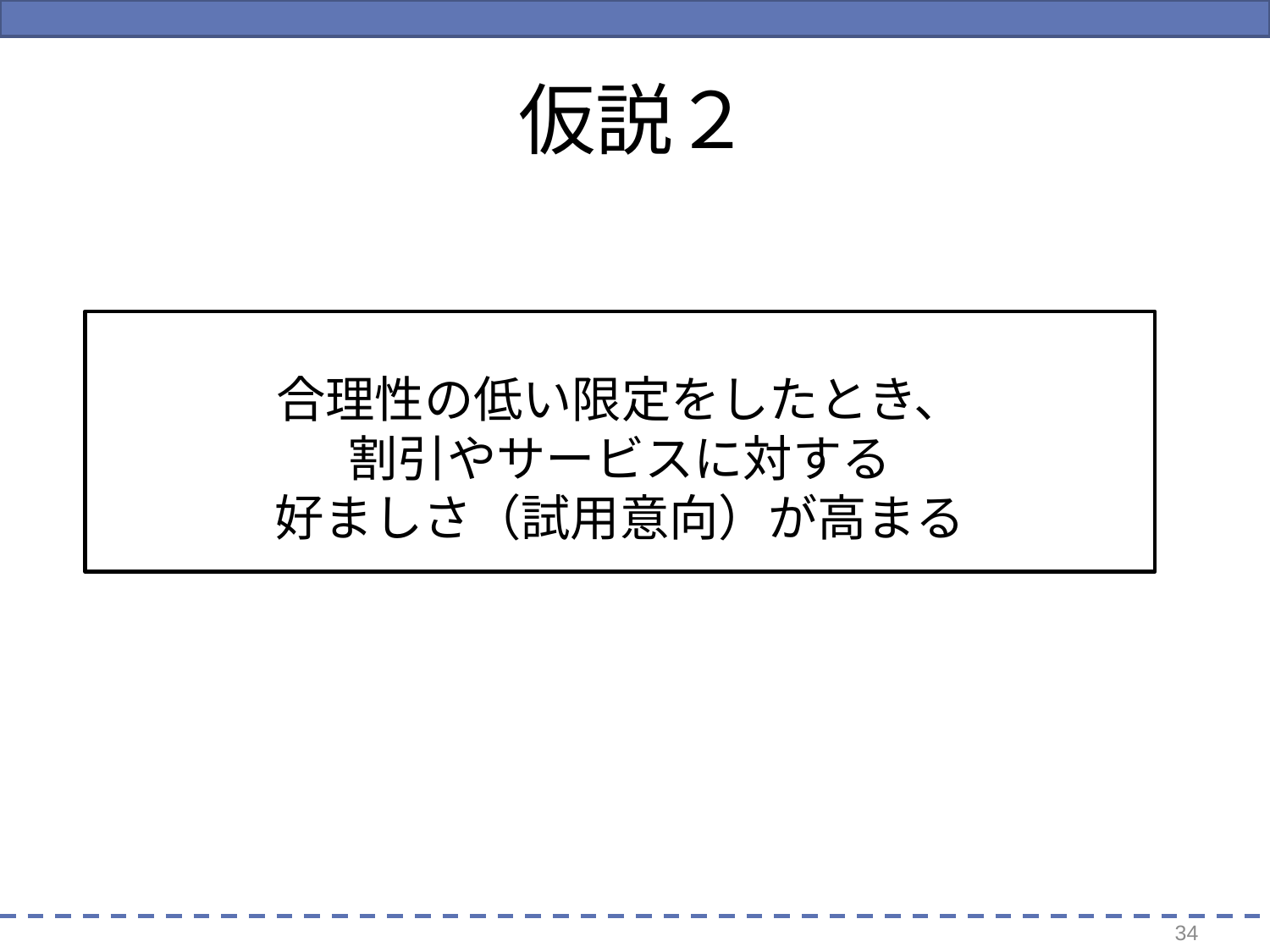

# 仮説２

合理性の低い限定をしたとき、
割引やサービスに対する
好ましさ（試用意向）が高まる